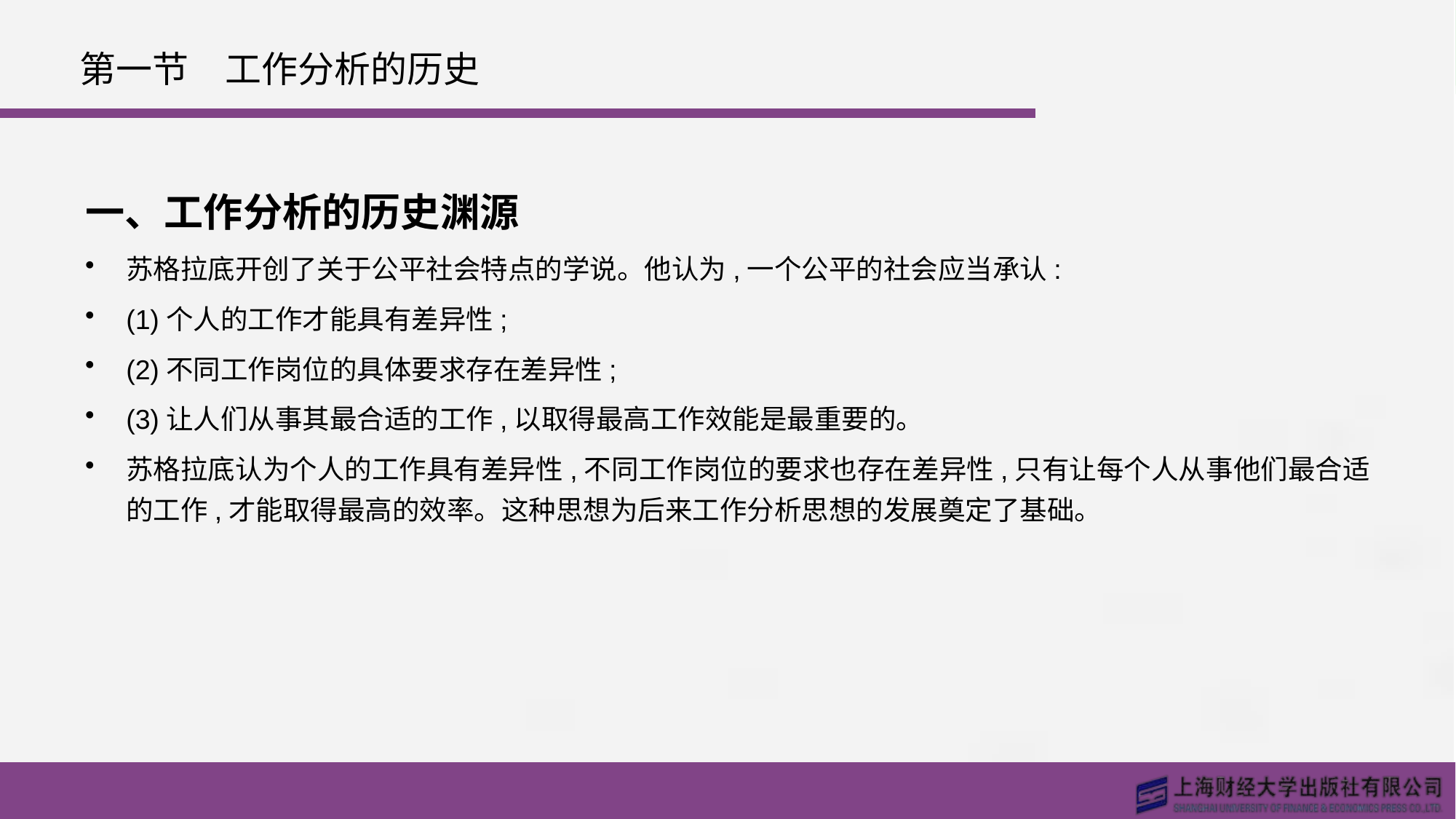

# 第一节　工作分析的历史
一、工作分析的历史渊源
苏格拉底开创了关于公平社会特点的学说。他认为,一个公平的社会应当承认:
(1)个人的工作才能具有差异性;
(2)不同工作岗位的具体要求存在差异性;
(3)让人们从事其最合适的工作,以取得最高工作效能是最重要的。
苏格拉底认为个人的工作具有差异性,不同工作岗位的要求也存在差异性,只有让每个人从事他们最合适的工作,才能取得最高的效率。这种思想为后来工作分析思想的发展奠定了基础。